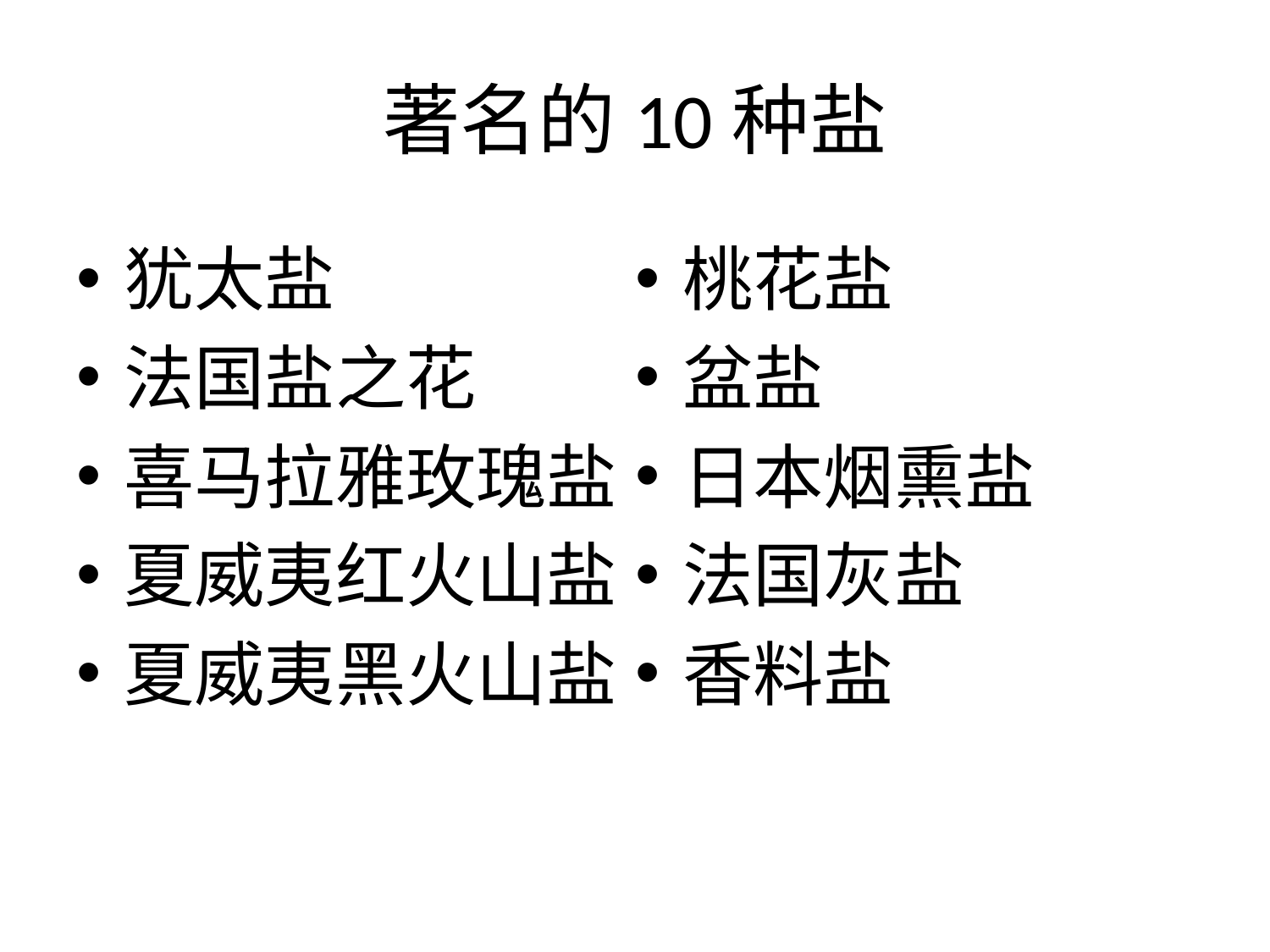

# 著名的10种盐
犹太盐
法国盐之花
喜马拉雅玫瑰盐
夏威夷红火山盐
夏威夷黑火山盐
桃花盐
盆盐
日本烟熏盐
法国灰盐
香料盐